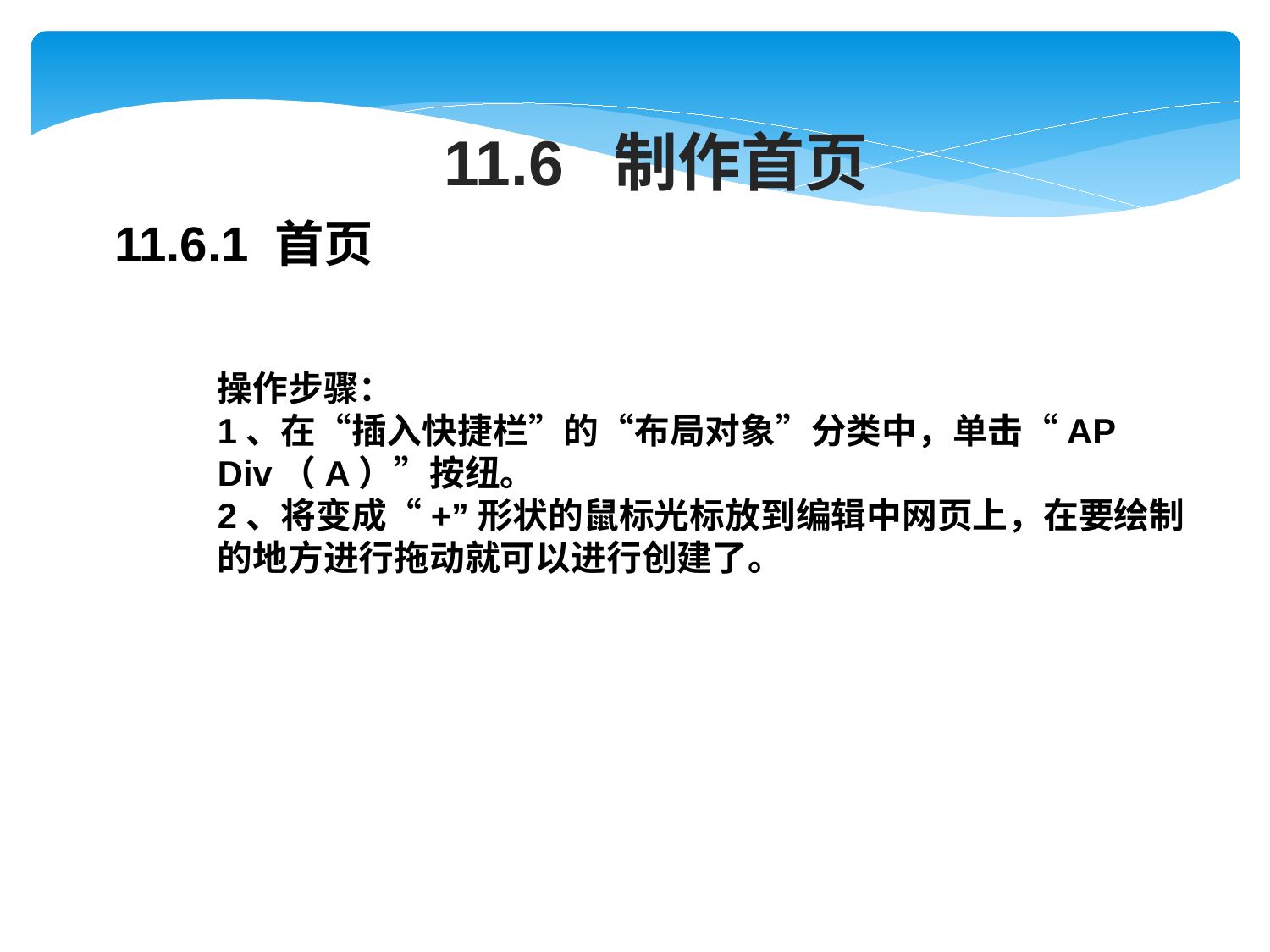

11.6  制作首页
11.6.1 首页
操作步骤：
1、在“插入快捷栏”的“布局对象”分类中，单击“AP Div（A）”按纽。
2、将变成“+”形状的鼠标光标放到编辑中网页上，在要绘制的地方进行拖动就可以进行创建了。